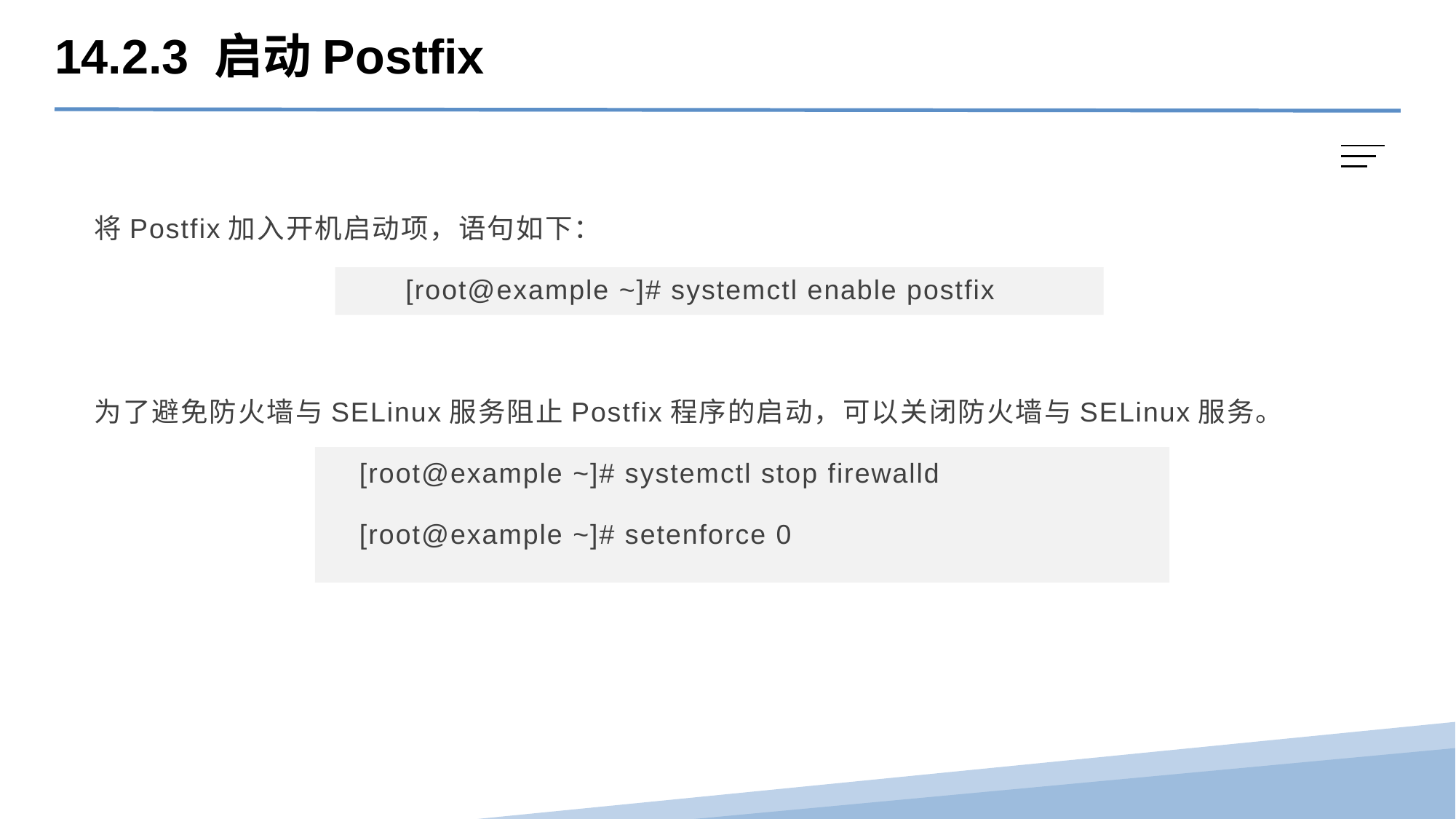

14.2.3 启动Postfix
将Postfix加入开机启动项，语句如下：
[root@example ~]# systemctl enable postfix

为了避免防火墙与SELinux服务阻止Postfix程序的启动，可以关闭防火墙与SELinux服务。
                             [root@example ~]# systemctl stop firewalld
                             [root@example ~]# setenforce 0